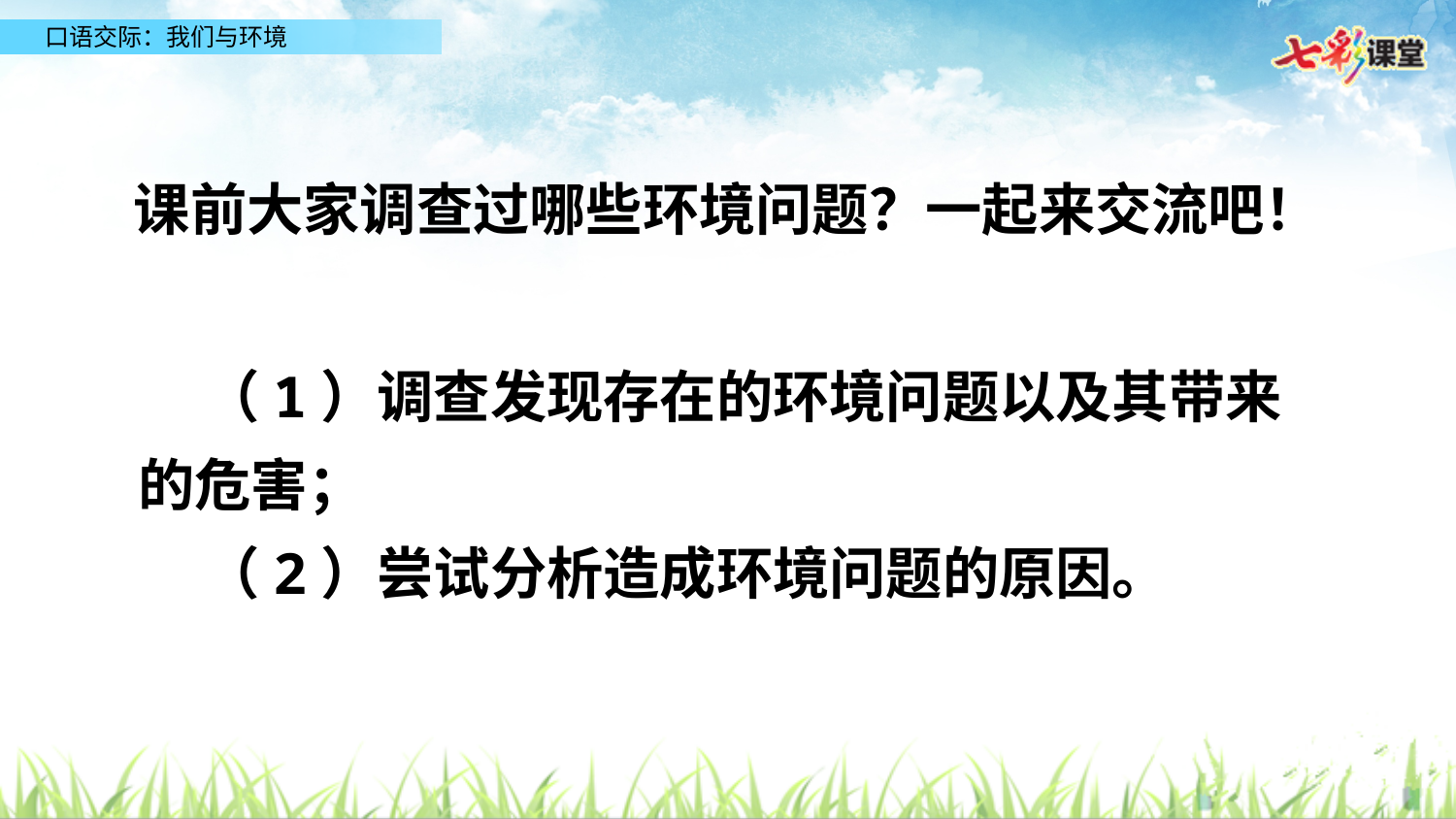

课前大家调查过哪些环境问题？一起来交流吧！
    （1）调查发现存在的环境问题以及其带来的危害；
    （2）尝试分析造成环境问题的原因。